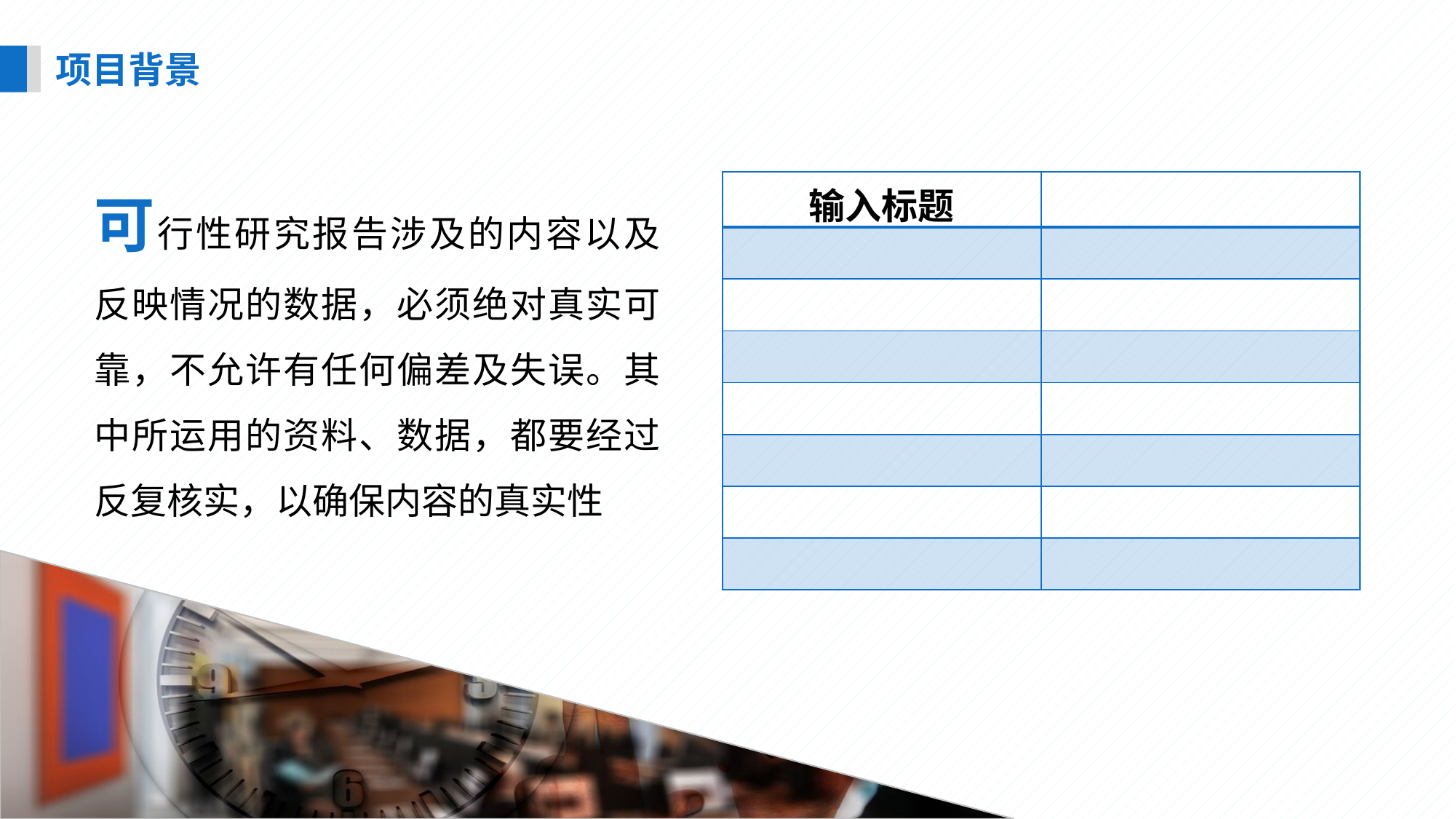

项目背景

可行性研究报告涉及的内容以及反映情况的数据，必须绝对真实可靠，不允许有任何偏差及失误。其中所运用的资料、数据，都要经过反复核实，以确保内容的真实性
| 输入标题 |  |
| --- | --- |
|  |  |
|  |  |
|  |  |
|  |  |
|  |  |
|  |  |
|  |  |